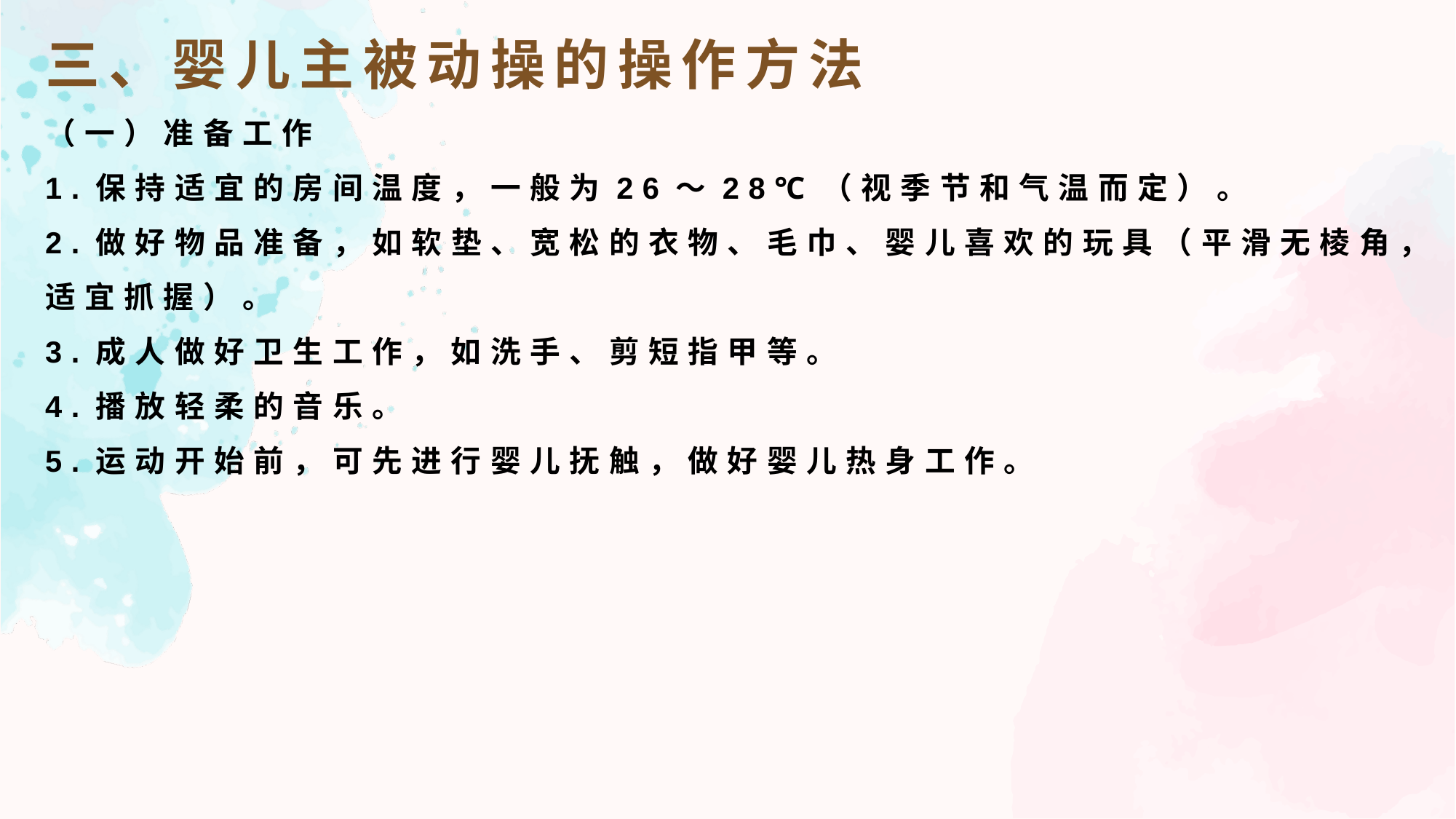

三、婴儿主被动操的操作方法
（一）准备工作
1.保持适宜的房间温度，一般为26～28℃（视季节和气温而定）。
2.做好物品准备，如软垫、宽松的衣物、毛巾、婴儿喜欢的玩具（平滑无棱角，适宜抓握）。
3.成人做好卫生工作，如洗手、剪短指甲等。
4.播放轻柔的音乐。
5.运动开始前，可先进行婴儿抚触，做好婴儿热身工作。